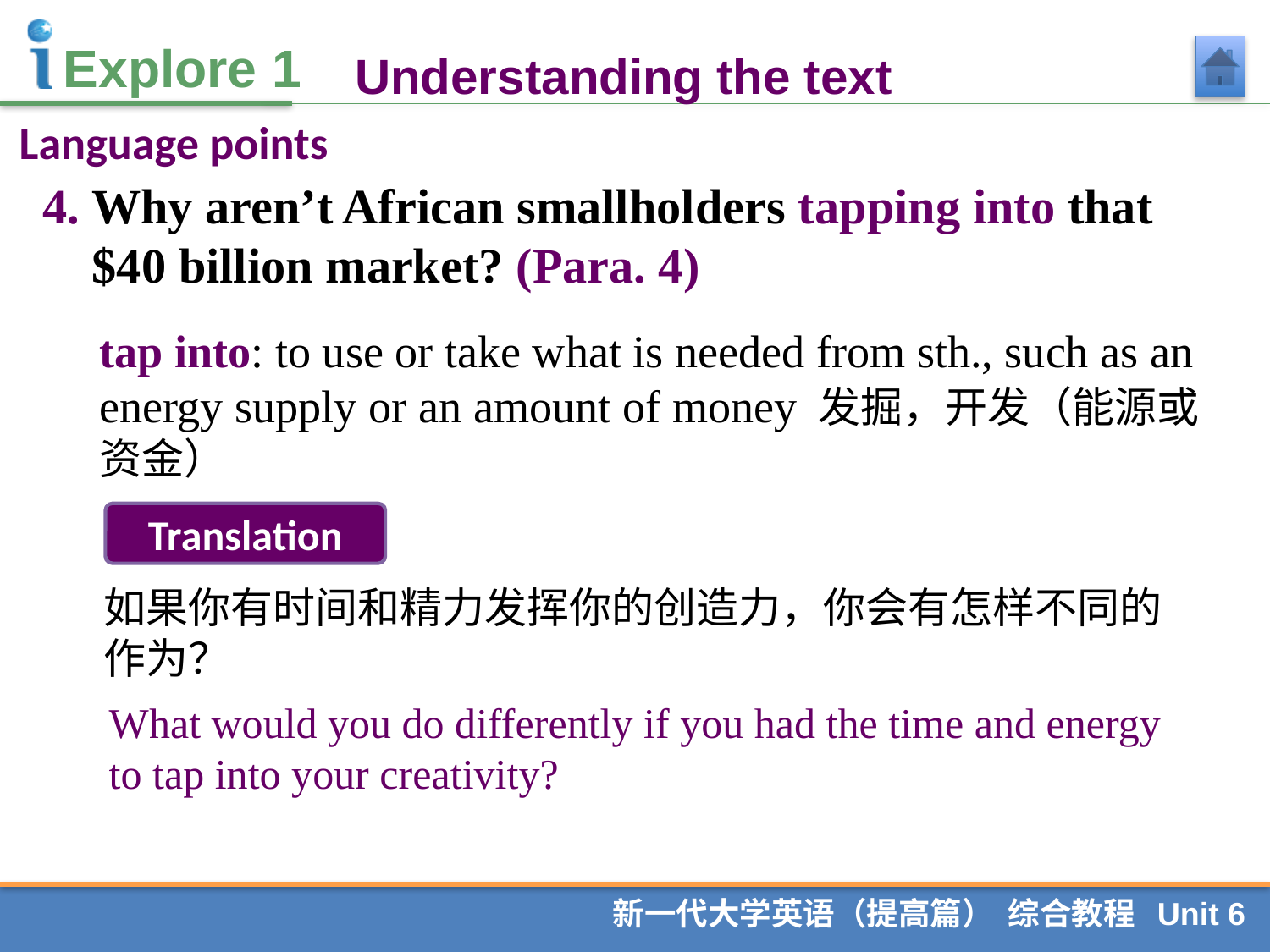

Understanding the text
Language points
4. Why aren’t African smallholders tapping into that $40 billion market? (Para. 4)
tap into: to use or take what is needed from sth., such as an energy supply or an amount of money 发掘，开发（能源或资金）
Translation
如果你有时间和精力发挥你的创造力，你会有怎样不同的作为？
What would you do differently if you had the time and energy to tap into your creativity?